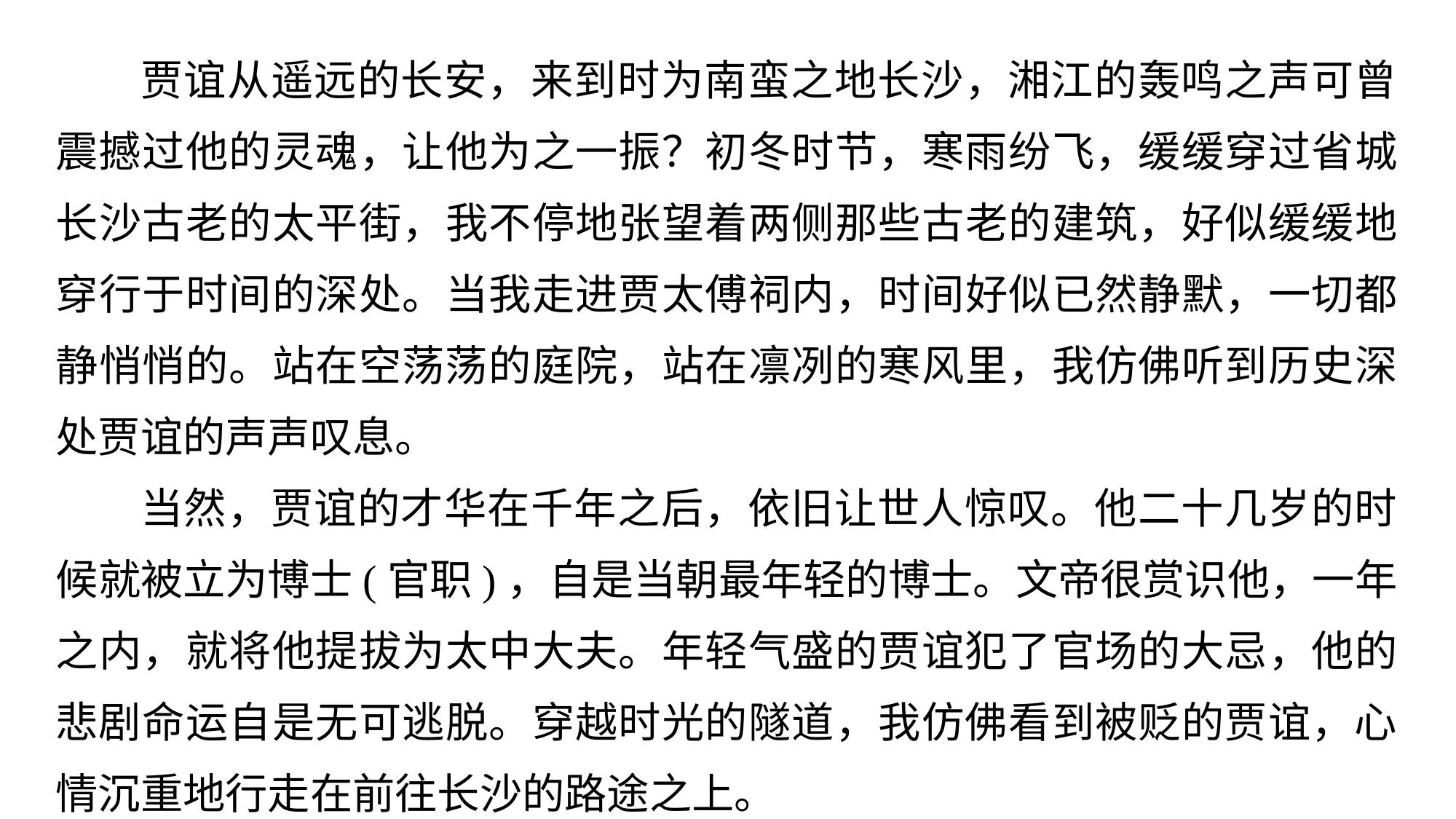

贾谊从遥远的长安，来到时为南蛮之地长沙，湘江的轰鸣之声可曾震撼过他的灵魂，让他为之一振？初冬时节，寒雨纷飞，缓缓穿过省城长沙古老的太平街，我不停地张望着两侧那些古老的建筑，好似缓缓地穿行于时间的深处。当我走进贾太傅祠内，时间好似已然静默，一切都静悄悄的。站在空荡荡的庭院，站在凛冽的寒风里，我仿佛听到历史深处贾谊的声声叹息。
当然，贾谊的才华在千年之后，依旧让世人惊叹。他二十几岁的时候就被立为博士(官职)，自是当朝最年轻的博士。文帝很赏识他，一年之内，就将他提拔为太中大夫。年轻气盛的贾谊犯了官场的大忌，他的悲剧命运自是无可逃脱。穿越时光的隧道，我仿佛看到被贬的贾谊，心情沉重地行走在前往长沙的路途之上。